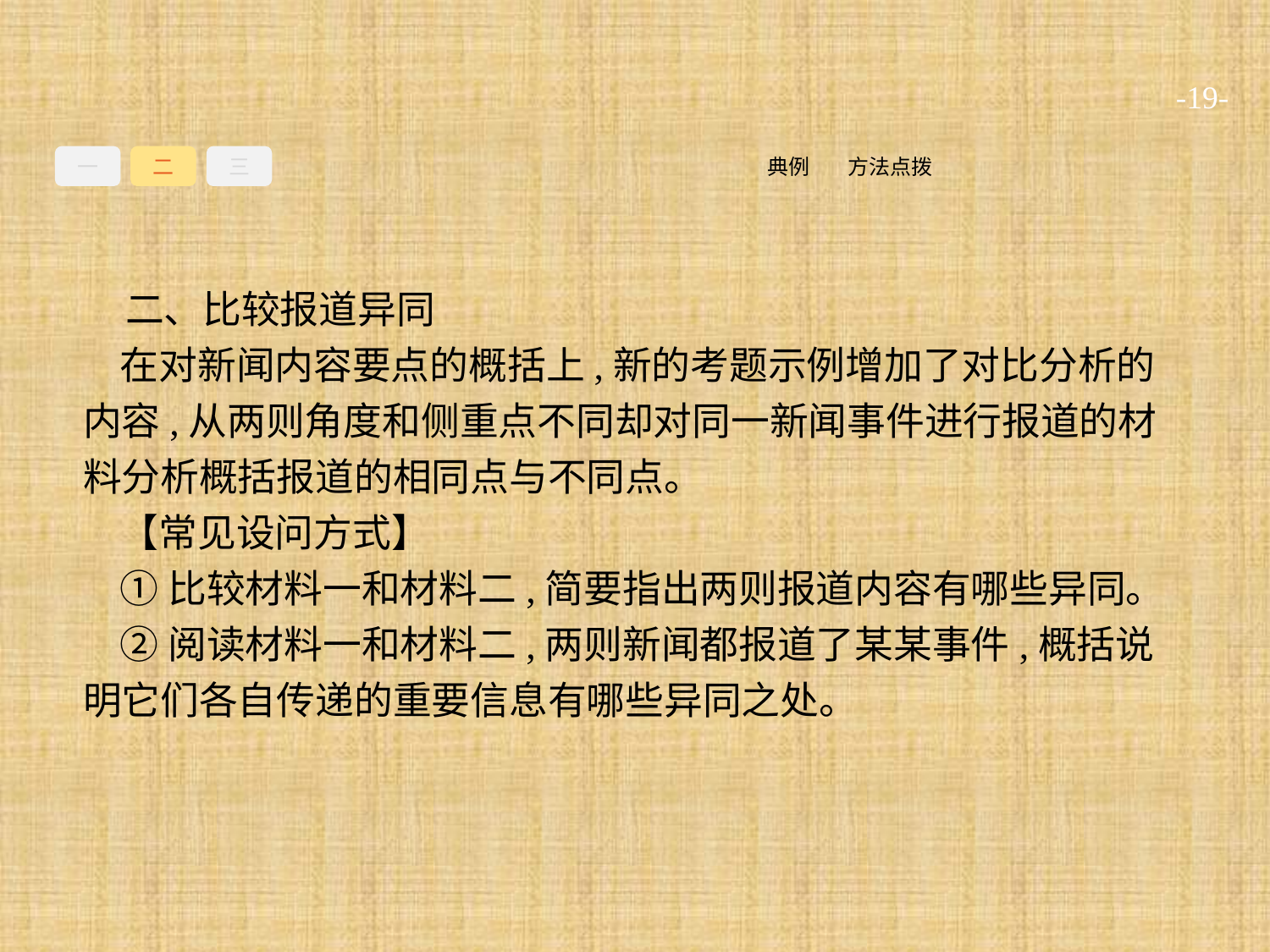

-19-
一
二
三
方法点拨
典例
二、比较报道异同
在对新闻内容要点的概括上,新的考题示例增加了对比分析的内容,从两则角度和侧重点不同却对同一新闻事件进行报道的材料分析概括报道的相同点与不同点。
【常见设问方式】
①比较材料一和材料二,简要指出两则报道内容有哪些异同。
②阅读材料一和材料二,两则新闻都报道了某某事件,概括说明它们各自传递的重要信息有哪些异同之处。